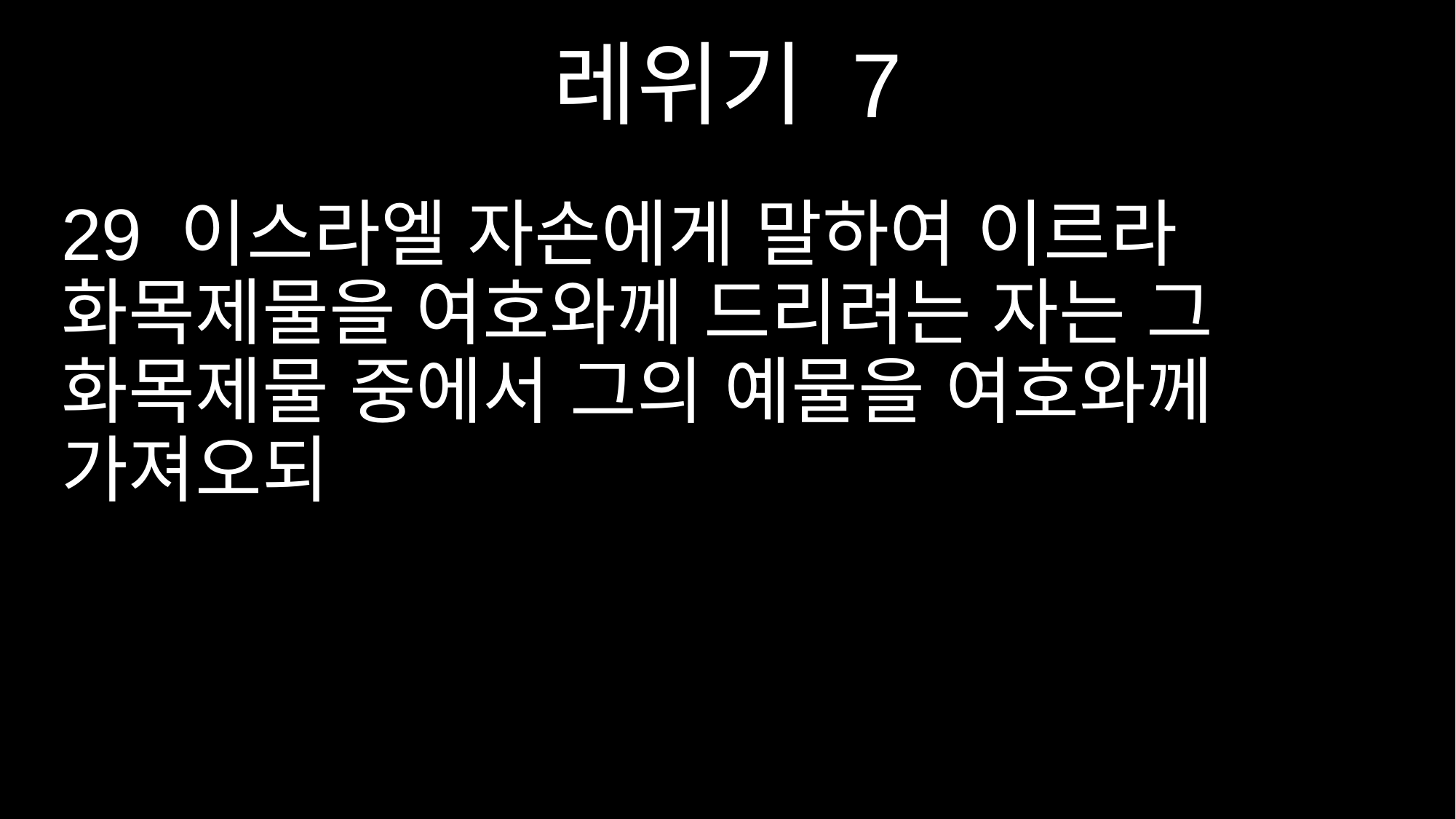

레위기 7
29 이스라엘 자손에게 말하여 이르라 화목제물을 여호와께 드리려는 자는 그 화목제물 중에서 그의 예물을 여호와께 가져오되